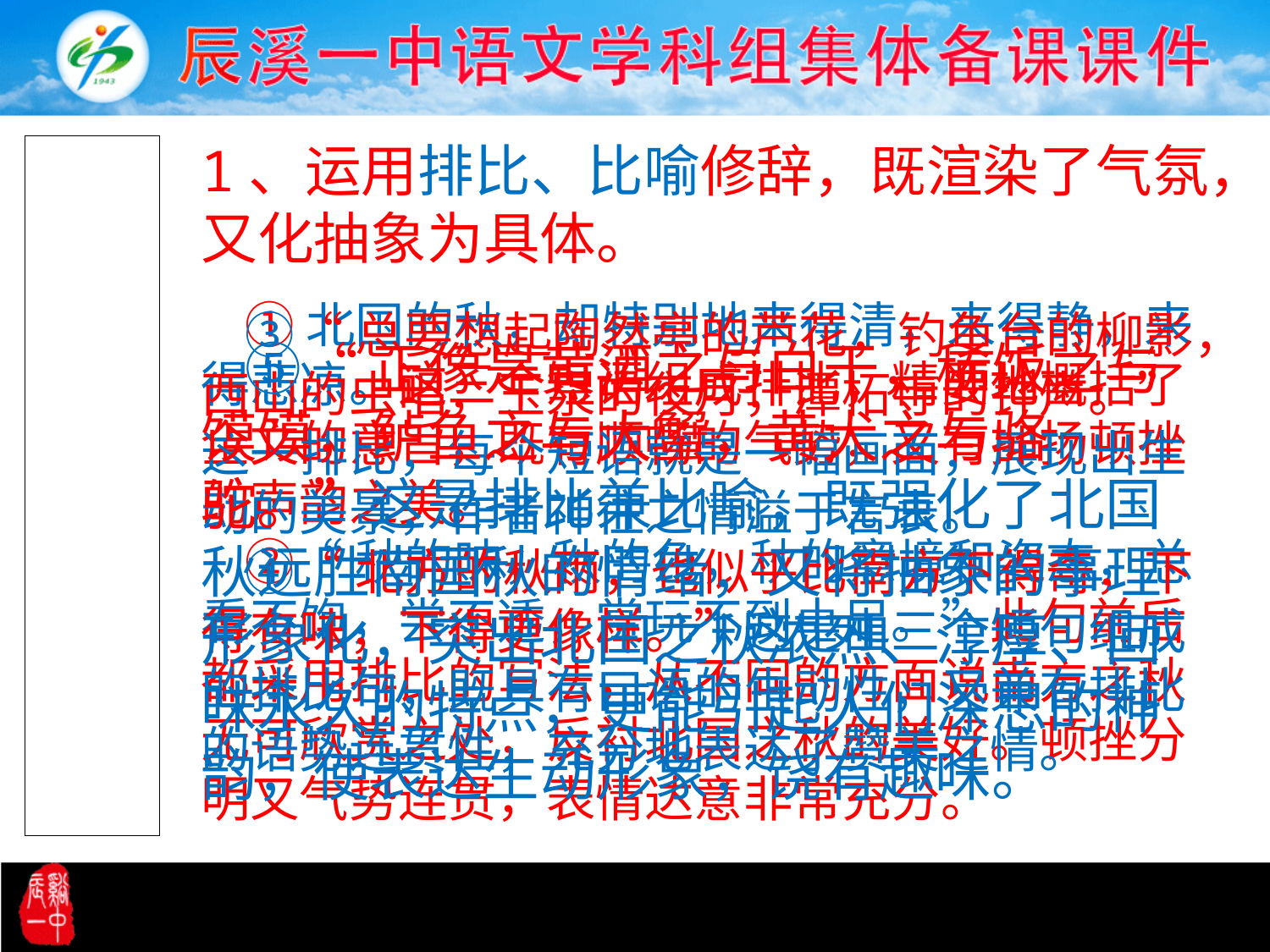

1、运用排比、比喻修辞，既渲染了气氛，又化抽象为具体。
    ①北国的秋，却特别地来得清，来得静，来得悲凉。这三个短语组成排比，精要地概括了全文的意旨，既有顺畅的气势，又有抑扬顿挫的声韵之美。
    ②“秋的味，秋的色，秋的意境和姿态，总看不饱，尝不透，赏玩不到十足。”此句前后都采用排比的写法，从不同的方面说南方之秋无可欣赏之处，反衬北国之秋的美好。顿挫分明又气势连贯，表情达意非常充分。
    ③“总要想起陶然亭的芦花，钓鱼台的柳影，西山的虫唱，玉泉的夜月，潭柘寺的钟声。”这一排比，每个短语就是一幅画面，展现出生动的美景，作者神往之情溢于言表。
    ④“北方的秋雨，也似乎比南方下得奇，下得有味，下得更像样。”这是由三个短句组成的排比句，既具有口语的生动性，又兼有排比的语势连贯性，充分地表达了赞美之情。
    ⑤“正像是黄酒之与白干，稀饭之与馍馍，鲈鱼之与大蟹，黄犬之与骆驼。”这是排比兼比喻，既强化了北国秋远胜南国秋的情绪，又将抽象的事理形象化，突出北国之秋浓烈、淳厚、回味永久的特点，更能引起人们深思的神韵，使表达生动形象，饶有趣味。